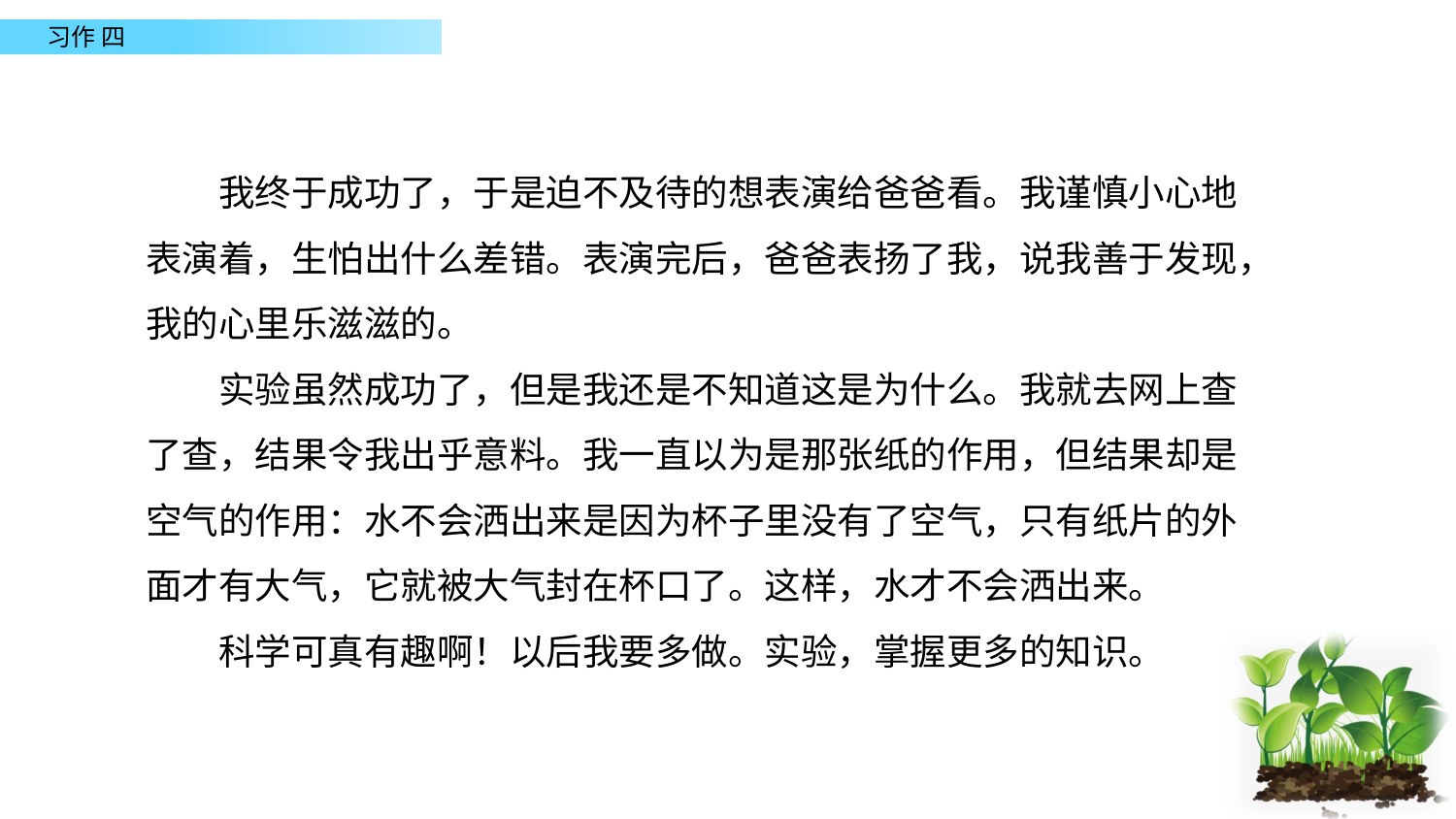

我终于成功了，于是迫不及待的想表演给爸爸看。我谨慎小心地表演着，生怕出什么差错。表演完后，爸爸表扬了我，说我善于发现，我的心里乐滋滋的。
实验虽然成功了，但是我还是不知道这是为什么。我就去网上查了查，结果令我出乎意料。我一直以为是那张纸的作用，但结果却是空气的作用：水不会洒出来是因为杯子里没有了空气，只有纸片的外面才有大气，它就被大气封在杯口了。这样，水才不会洒出来。
科学可真有趣啊！以后我要多做。实验，掌握更多的知识。